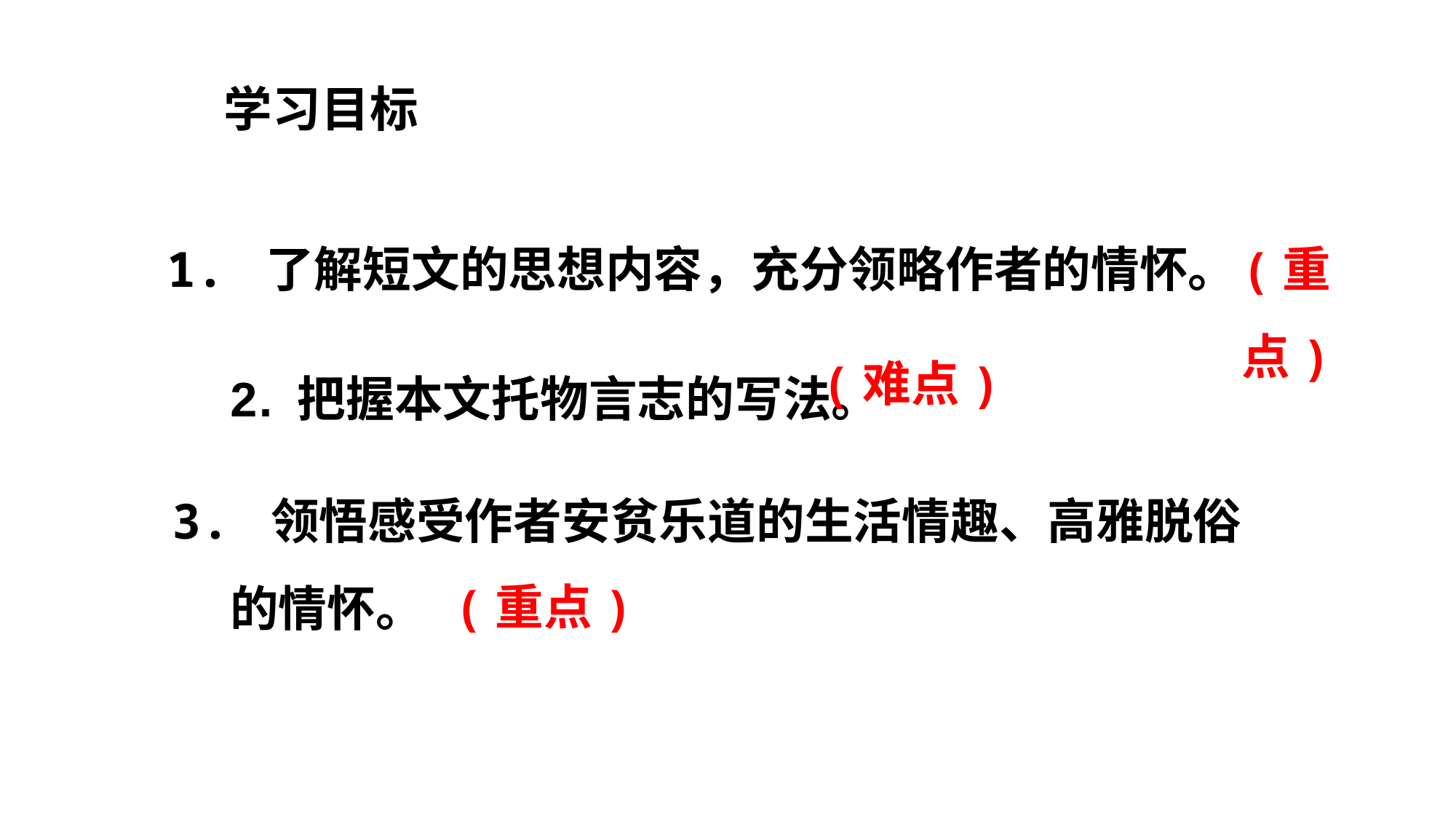

学习目标
(重点)
1. 了解短文的思想内容，充分领略作者的情怀。
 把握本文托物言志的写法。
(难点)
3. 领悟感受作者安贫乐道的生活情趣、高雅脱俗的情怀。
(重点)